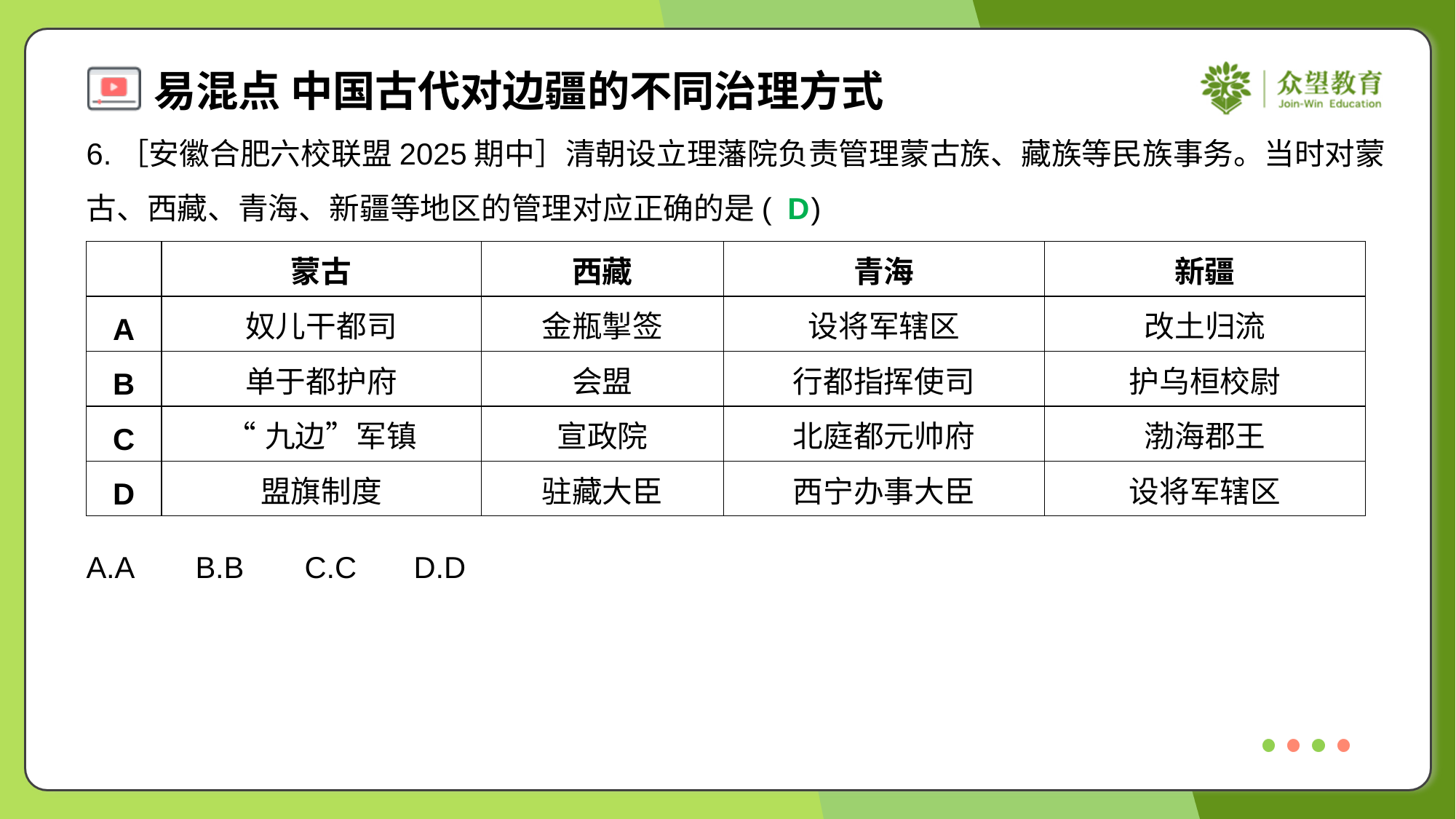

6.［安徽合肥六校联盟2025期中］清朝设立理藩院负责管理蒙古族、藏族等民族事务。当时对蒙
古、西藏、青海、新疆等地区的管理对应正确的是(     )
D
|  | 蒙古 | 西藏 | 青海 | 新疆 |
| --- | --- | --- | --- | --- |
| A | 奴儿干都司 | 金瓶掣签 | 设将军辖区 | 改土归流 |
| B | 单于都护府 | 会盟 | 行都指挥使司 | 护乌桓校尉 |
| C | “九边”军镇 | 宣政院 | 北庭都元帅府 | 渤海郡王 |
| D | 盟旗制度 | 驻藏大臣 | 西宁办事大臣 | 设将军辖区 |
A.A	B.B	C.C	D.D